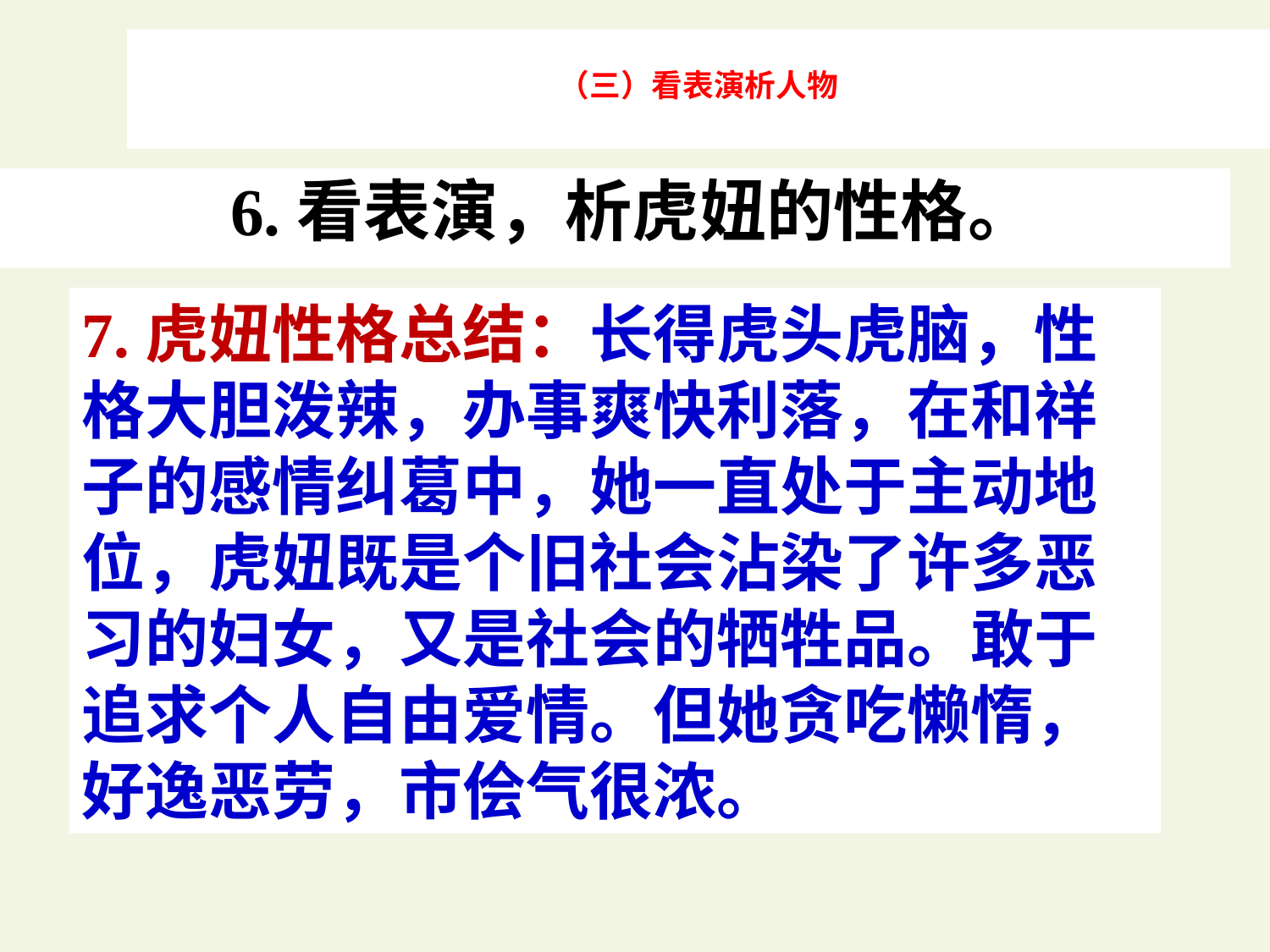

（三）看表演析人物
  6.看表演，析虎妞的性格。
7.虎妞性格总结：长得虎头虎脑，性格大胆泼辣，办事爽快利落，在和祥子的感情纠葛中，她一直处于主动地位，虎妞既是个旧社会沾染了许多恶习的妇女，又是社会的牺牲品。敢于追求个人自由爱情。但她贪吃懒惰，好逸恶劳，市侩气很浓。